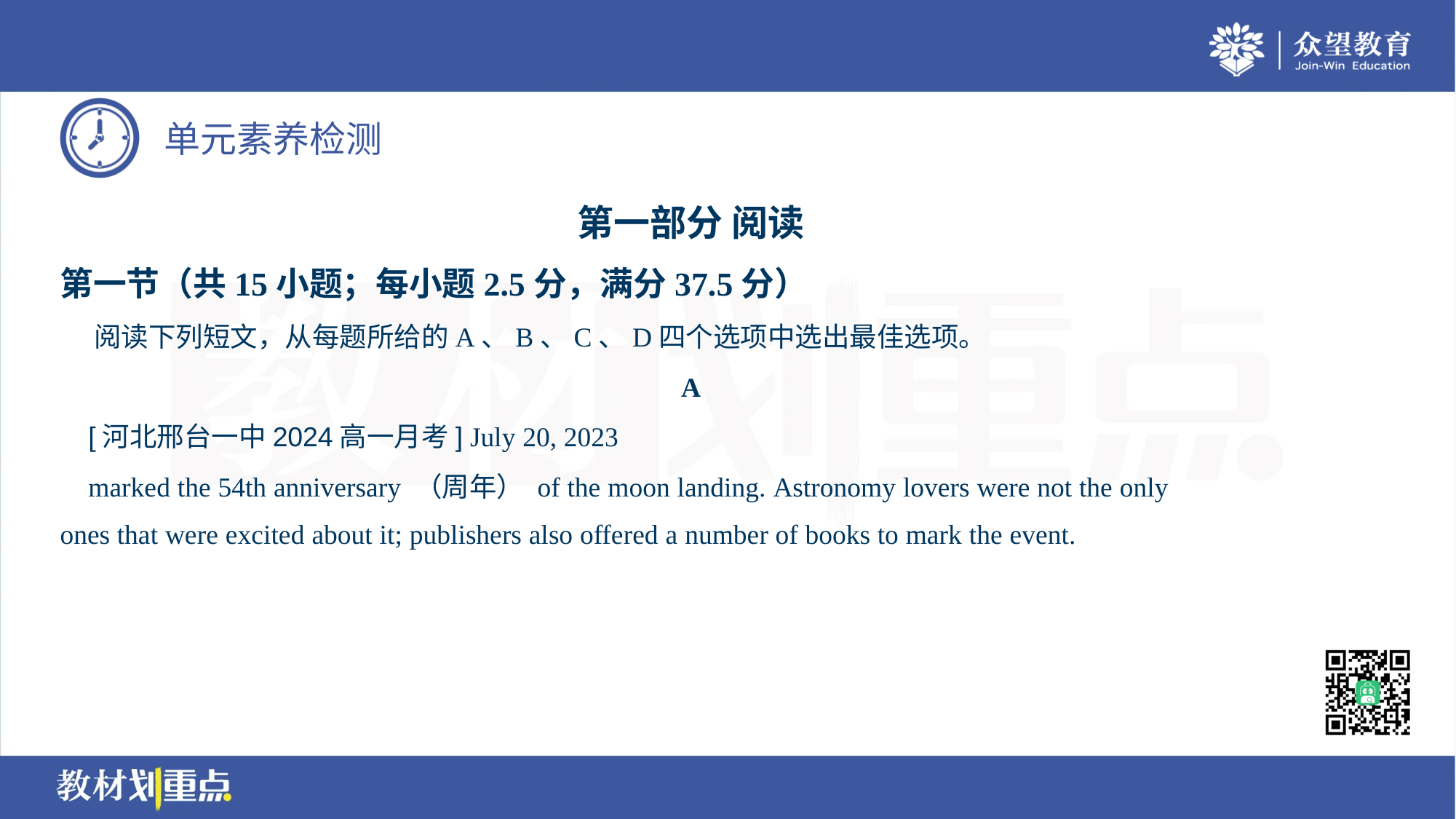

第一部分 阅读
第一节（共15小题；每小题2.5分，满分37.5分）
    阅读下列短文，从每题所给的A、B、C、D四个选项中选出最佳选项。
A
    [河北邢台一中2024高一月考] July 20, 2023
    marked the 54th anniversary （周年） of the moon landing. Astronomy lovers were not the only
ones that were excited about it; publishers also offered a number of books to mark the event.